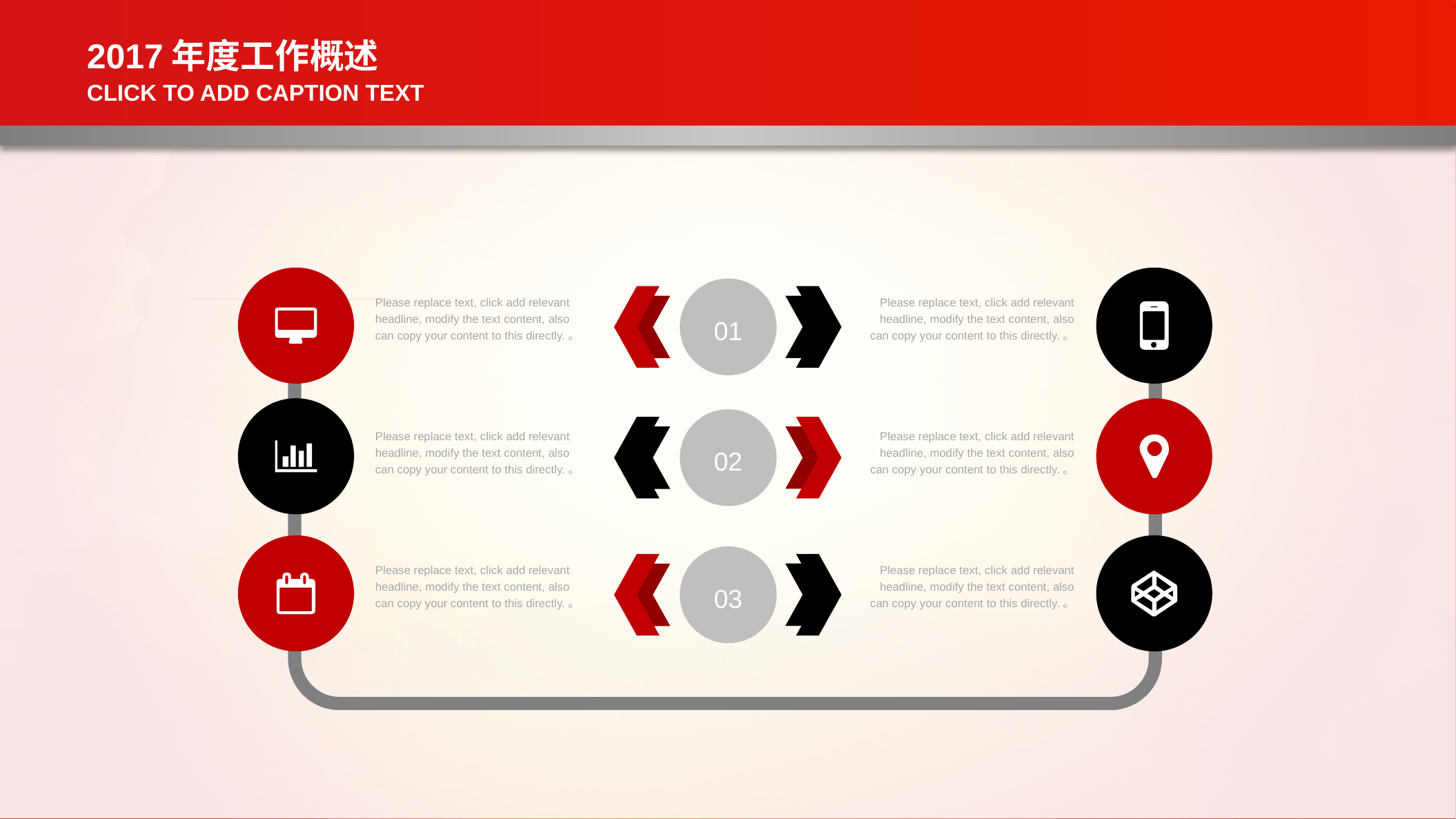

2017年度工作概述
CLICK TO ADD CAPTION TEXT

01

Please replace text, click add relevant headline, modify the text content, also can copy your content to this directly.。
Please replace text, click add relevant headline, modify the text content, also can copy your content to this directly.。

02

Please replace text, click add relevant headline, modify the text content, also can copy your content to this directly.。
Please replace text, click add relevant headline, modify the text content, also can copy your content to this directly.。

03

Please replace text, click add relevant headline, modify the text content, also can copy your content to this directly.。
Please replace text, click add relevant headline, modify the text content, also can copy your content to this directly.。